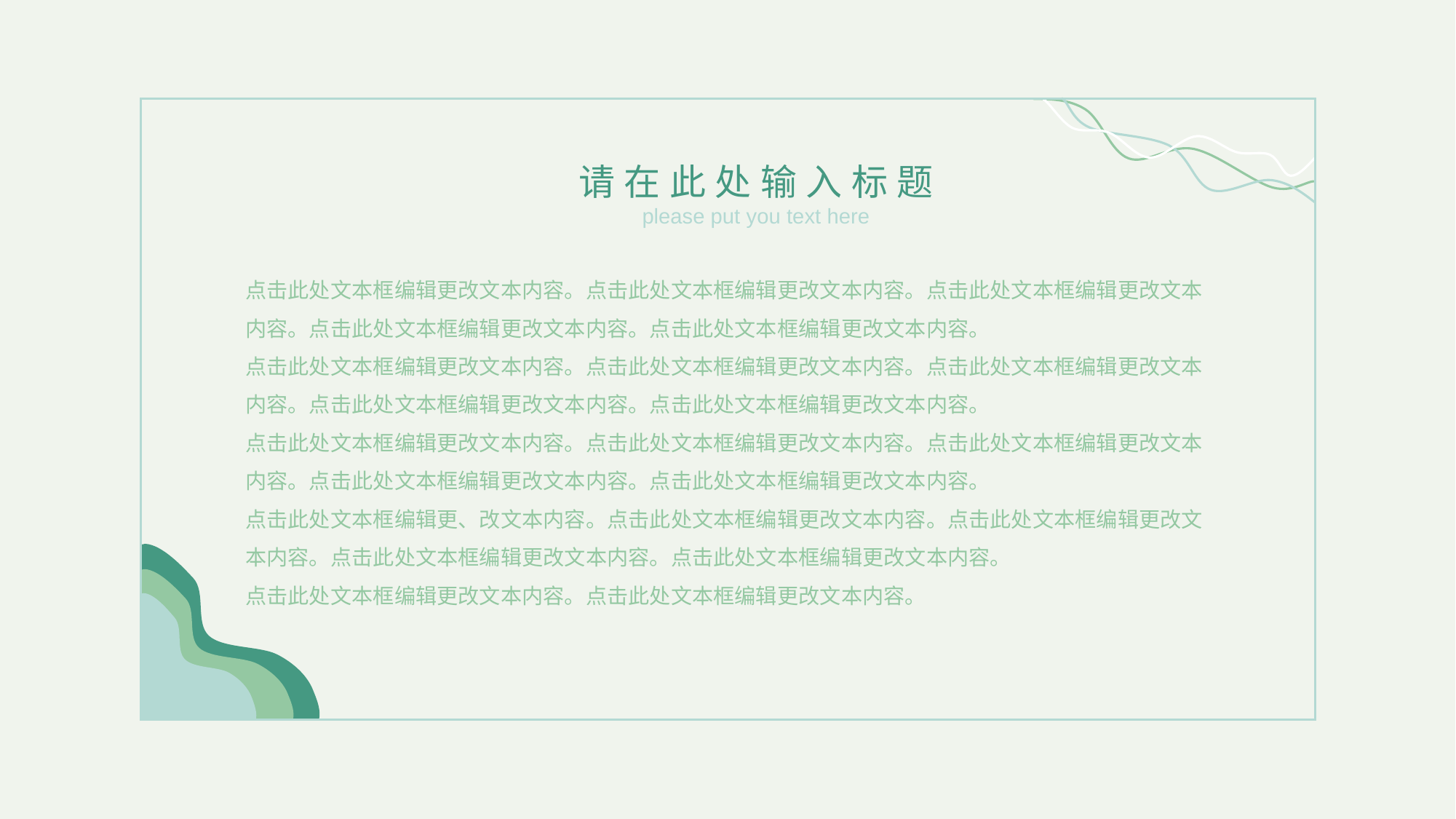

请在此处输入标题
please put you text here
点击此处文本框编辑更改文本内容。点击此处文本框编辑更改文本内容。点击此处文本框编辑更改文本内容。点击此处文本框编辑更改文本内容。点击此处文本框编辑更改文本内容。
点击此处文本框编辑更改文本内容。点击此处文本框编辑更改文本内容。点击此处文本框编辑更改文本内容。点击此处文本框编辑更改文本内容。点击此处文本框编辑更改文本内容。
点击此处文本框编辑更改文本内容。点击此处文本框编辑更改文本内容。点击此处文本框编辑更改文本内容。点击此处文本框编辑更改文本内容。点击此处文本框编辑更改文本内容。
点击此处文本框编辑更、改文本内容。点击此处文本框编辑更改文本内容。点击此处文本框编辑更改文本内容。点击此处文本框编辑更改文本内容。点击此处文本框编辑更改文本内容。
点击此处文本框编辑更改文本内容。点击此处文本框编辑更改文本内容。